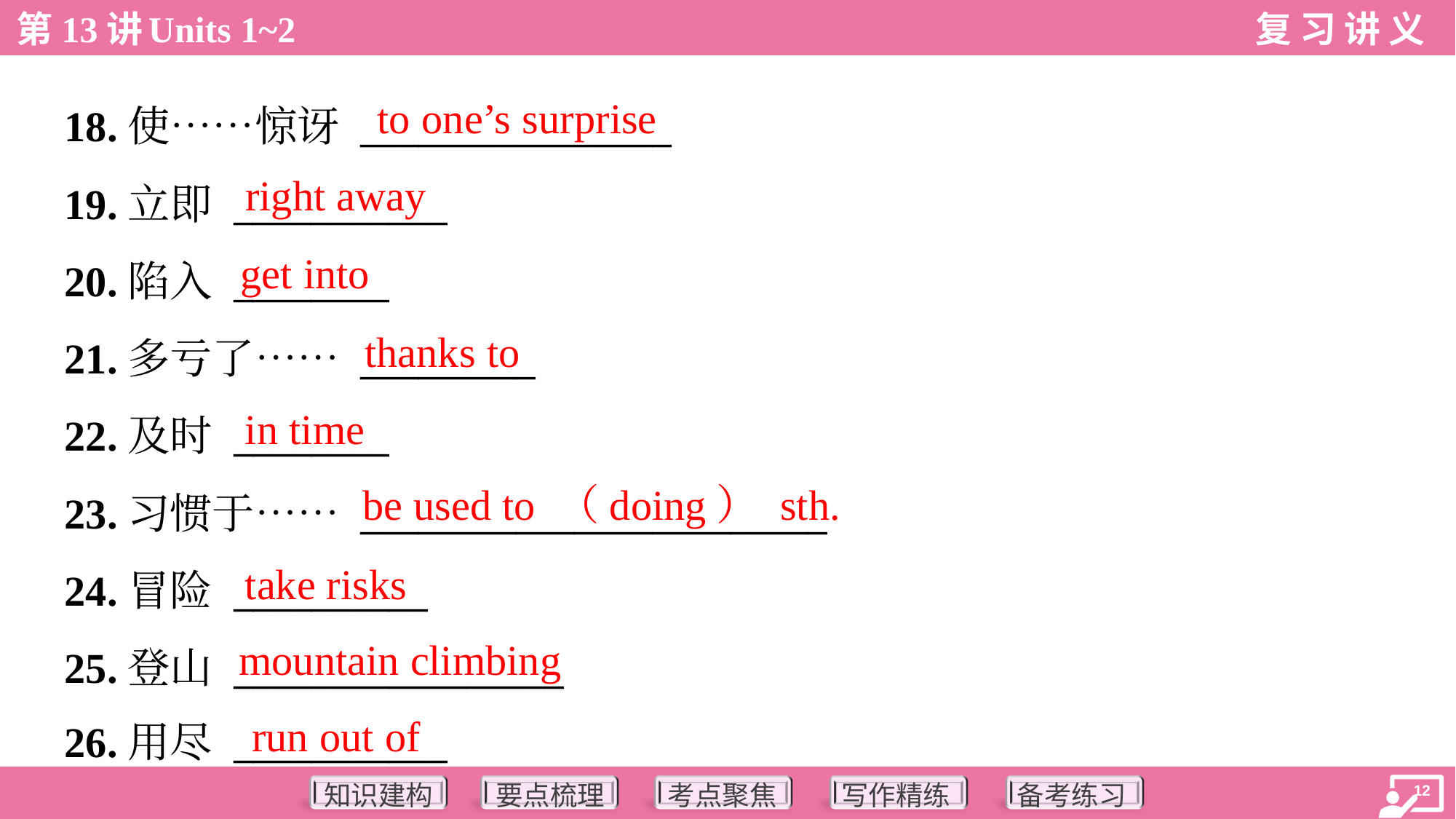

to one’s surprise
18.使……惊讶 ________________
19.立即 ___________
20.陷入 ________
21.多亏了…… _________
22.及时 ________
23.习惯于…… ________________________
24.冒险 __________
25.登山 _________________
26.用尽 ___________
right away
get into
thanks to
in time
be used to （doing） sth.
take risks
mountain climbing
run out of